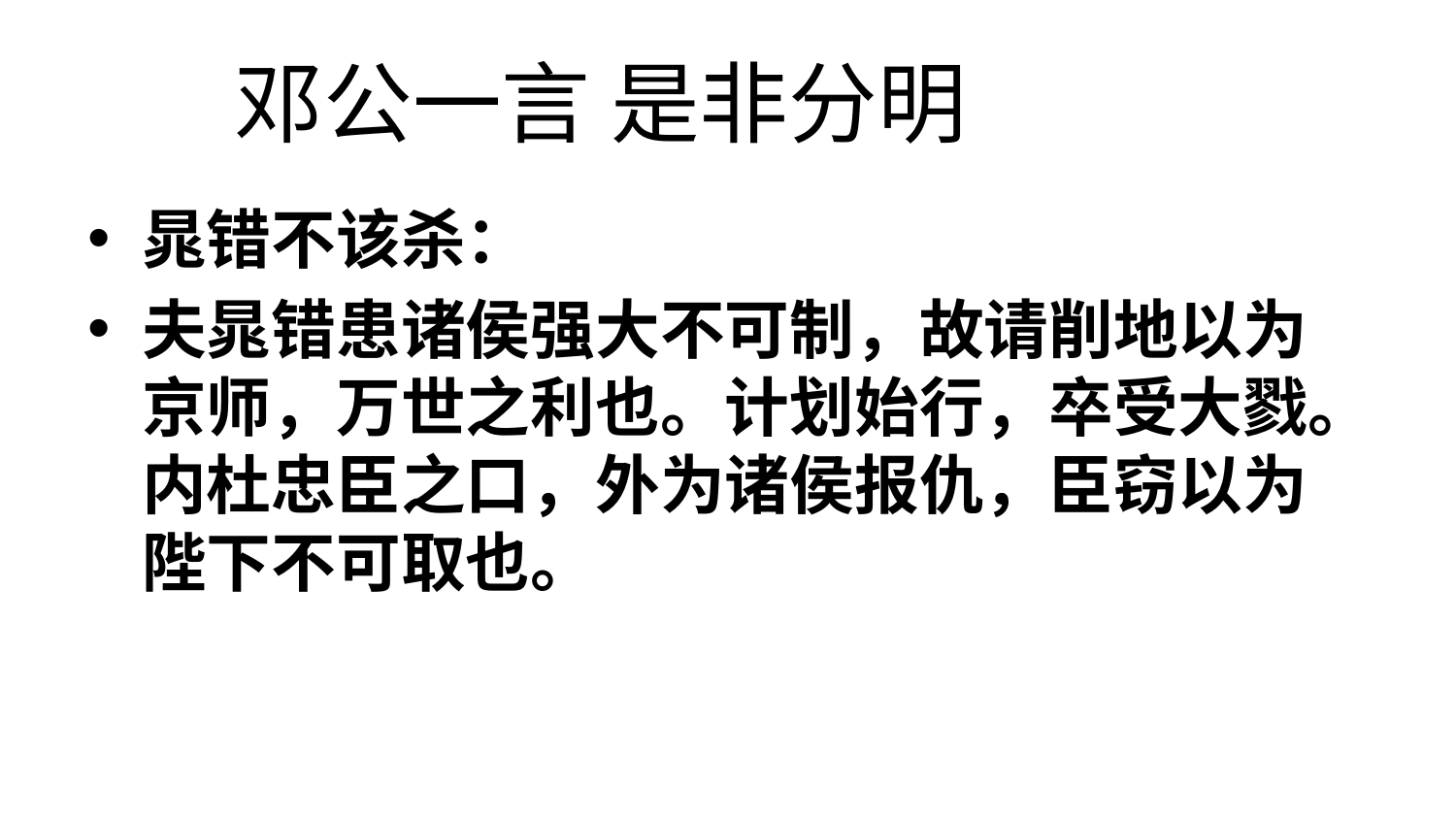

# 邓公一言 是非分明
晁错不该杀：
夫晁错患诸侯强大不可制，故请削地以为京师，万世之利也。计划始行，卒受大戮。内杜忠臣之口，外为诸侯报仇，臣窃以为陛下不可取也。